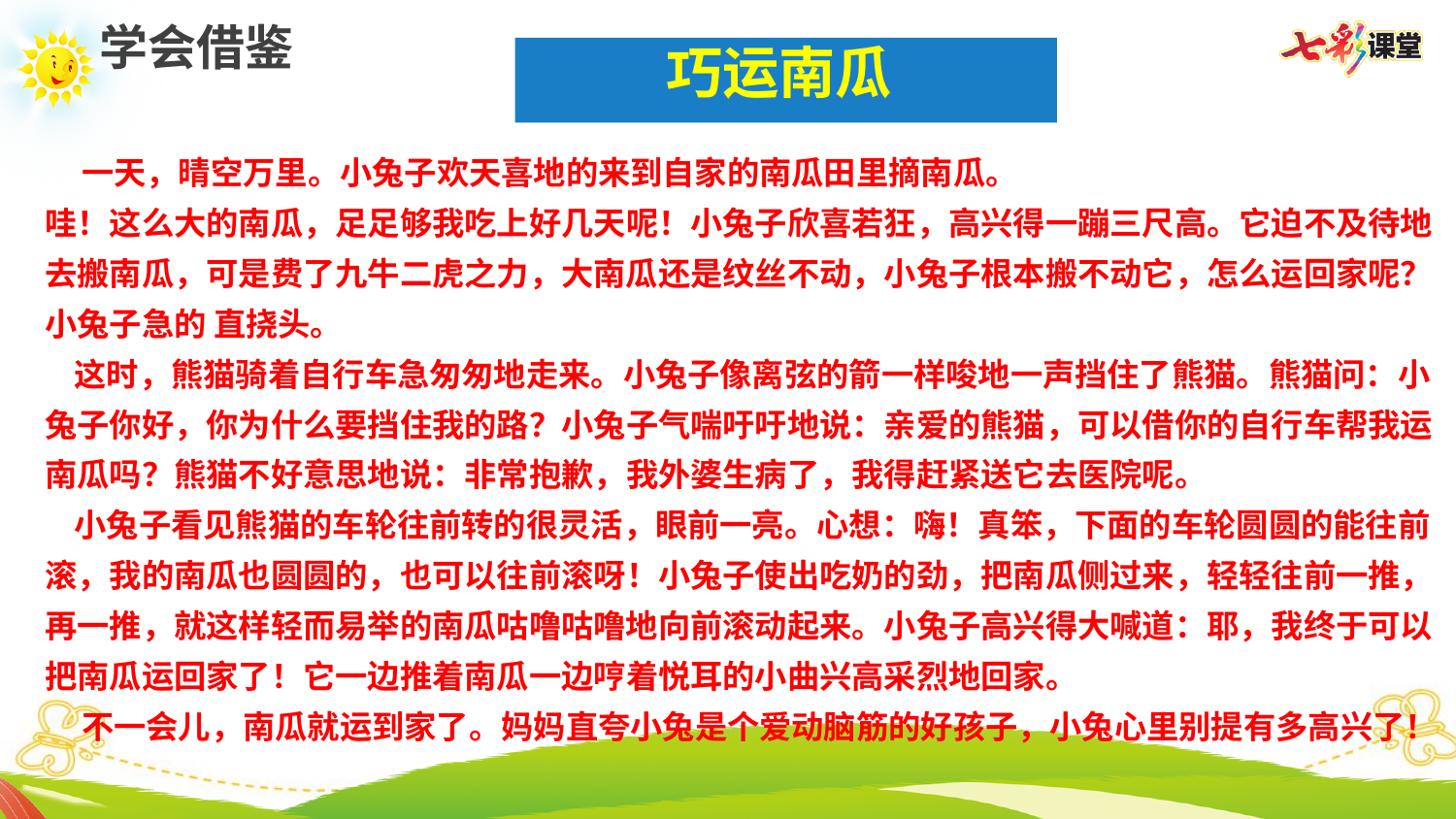

学会借鉴
巧运南瓜

    一天，晴空万里。小兔子欢天喜地的来到自家的南瓜田里摘南瓜。
哇！这么大的南瓜，足足够我吃上好几天呢！小兔子欣喜若狂，高兴得一蹦三尺高。它迫不及待地去搬南瓜，可是费了九牛二虎之力，大南瓜还是纹丝不动，小兔子根本搬不动它，怎么运回家呢？小兔子急的 直挠头。
   这时，熊猫骑着自行车急匆匆地走来。小兔子像离弦的箭一样唆地一声挡住了熊猫。熊猫问：小兔子你好，你为什么要挡住我的路？小兔子气喘吁吁地说：亲爱的熊猫，可以借你的自行车帮我运南瓜吗？熊猫不好意思地说：非常抱歉，我外婆生病了，我得赶紧送它去医院呢。
   小兔子看见熊猫的车轮往前转的很灵活，眼前一亮。心想：嗨！真笨，下面的车轮圆圆的能往前滚，我的南瓜也圆圆的，也可以往前滚呀！小兔子使出吃奶的劲，把南瓜侧过来，轻轻往前一推，再一推，就这样轻而易举的南瓜咕噜咕噜地向前滚动起来。小兔子高兴得大喊道：耶，我终于可以把南瓜运回家了！它一边推着南瓜一边哼着悦耳的小曲兴高采烈地回家。
    不一会儿，南瓜就运到家了。妈妈直夸小兔是个爱动脑筋的好孩子，小兔心里别提有多高兴了！